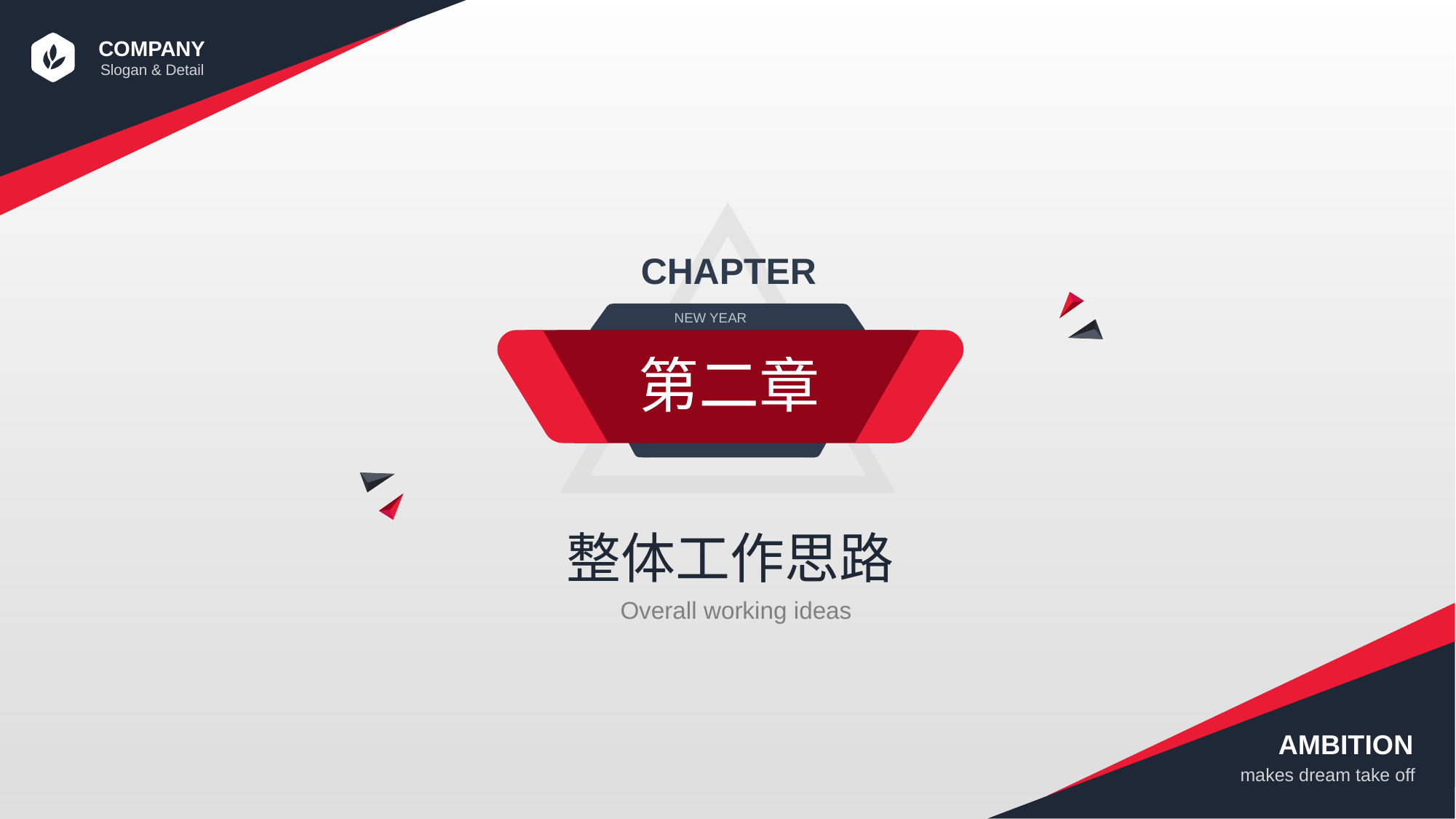

CHAPTER

NEW YEAR

第二章

整体工作思路
Overall working ideas